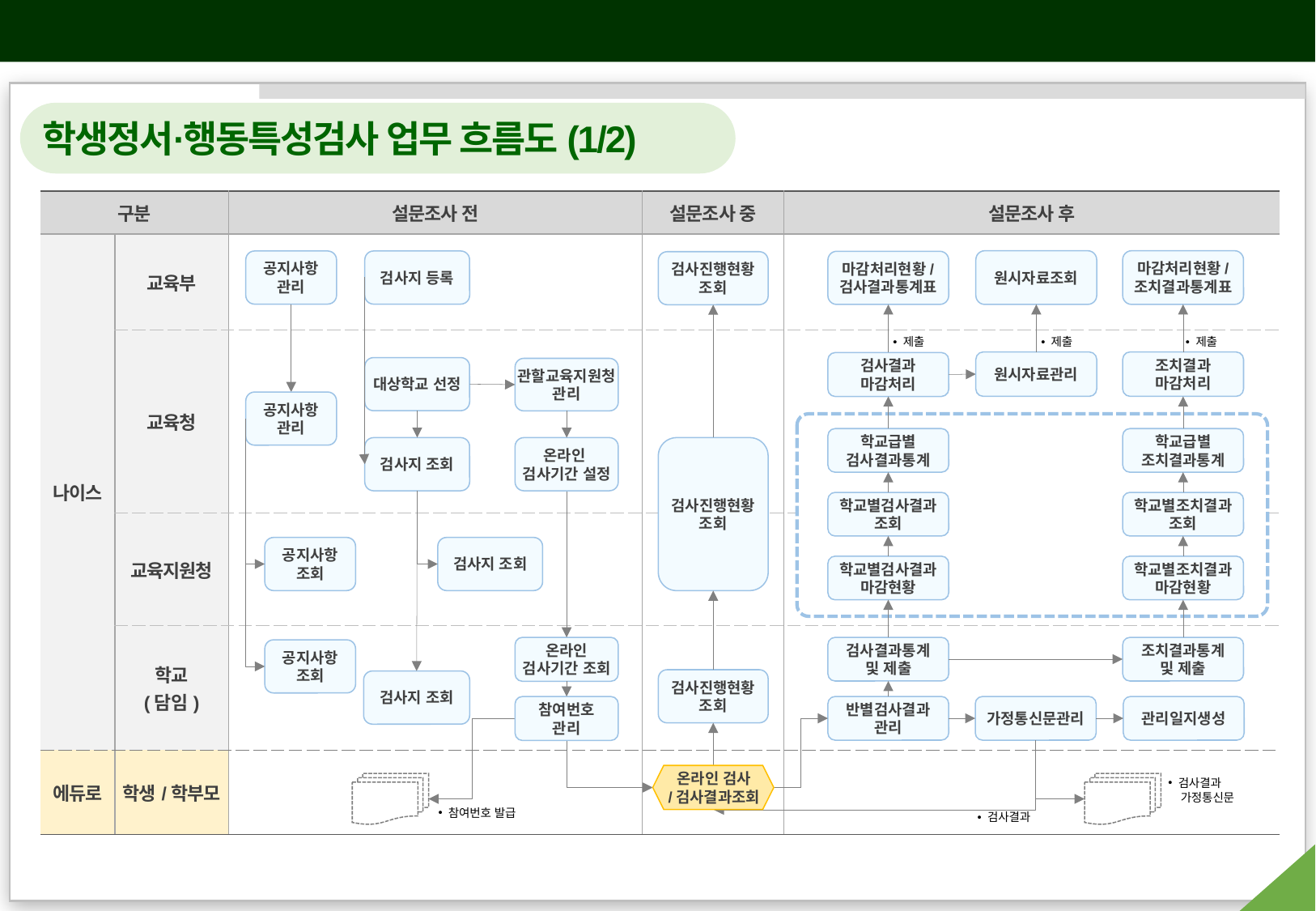

2026년 학생정서∙행동특성검사 주요 안내 사항
학생정서∙행동특성검사 업무 흐름도(1/2)
| 구분 |  | 설문조사 전 | 설문조사 중 | 설문조사 후 |
| --- | --- | --- | --- | --- |
| 나이스 | 교육부 |  |  |  |
|  | 교육청 |  |  |  |
|  | 교육지원청 |  |  |  |
|  | 학교 (담임) |  |  |  |
| 에듀로 | 학생/학부모 |  |  |  |
원시자료조회
마감처리현황/
조치결과통계표
공지사항
관리
검사지 등록
마감처리현황/
검사결과통계표
검사진행현황
조회
 제출
 제출
 제출
원시자료관리
조치결과
마감처리
검사결과
마감처리
대상학교 선정
관할교육지원청 관리
공지사항
관리

학교급별
조치결과통계
학교급별
검사결과통계
검사지 조회
온라인
검사기간 설정
검사진행현황
조회
학교별검사결과조회
학교별조치결과조회
검사지 조회
공지사항
조회
학교별검사결과마감현황
학교별조치결과마감현황
온라인
검사기간 조회
검사결과통계
및 제출
조치결과통계
및 제출
공지사항
조회
검사진행현황 조회
검사지 조회
참여번호
관리
반별검사결과
관리
가정통신문관리
관리일지생성
온라인 검사
/검사결과조회

 검사결과
   가정통신문
 참여번호 발급
 검사결과